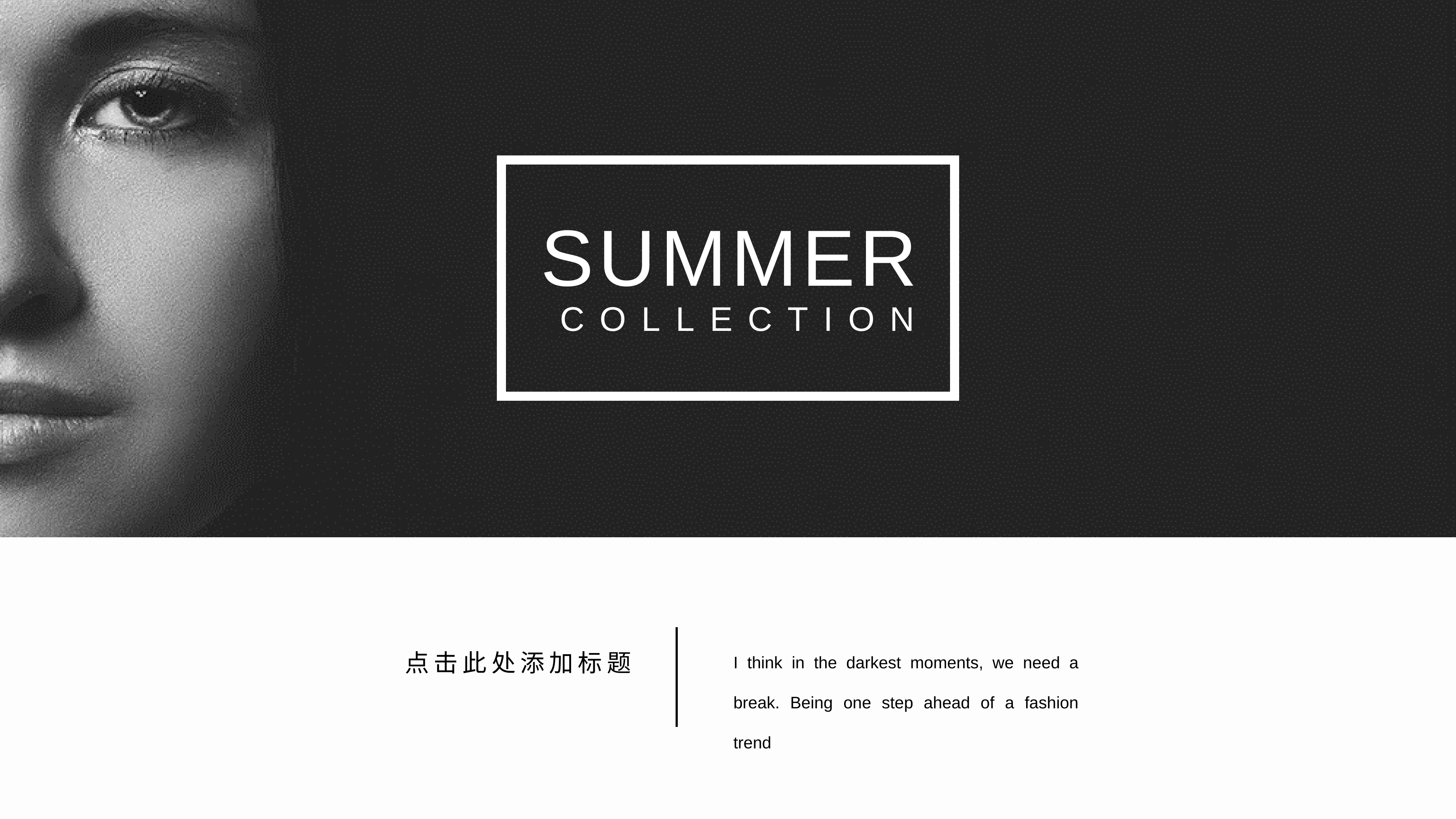

SUMMER
COLLECTION
I think in the darkest moments, we need a break. Being one step ahead of a fashion trend
点击此处添加标题